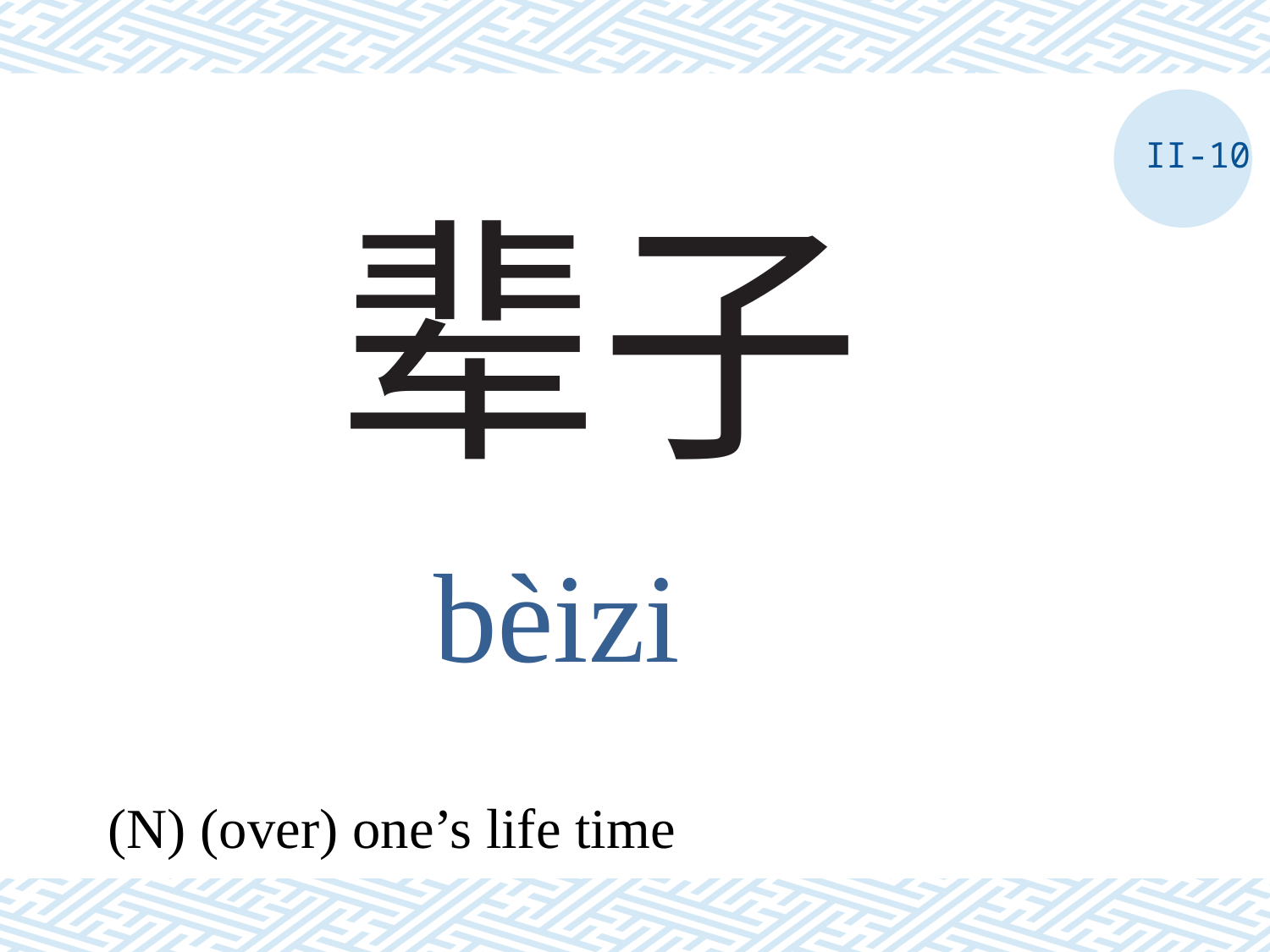

II-10

# 辈子
bèizi
(N) (over) one’s life time